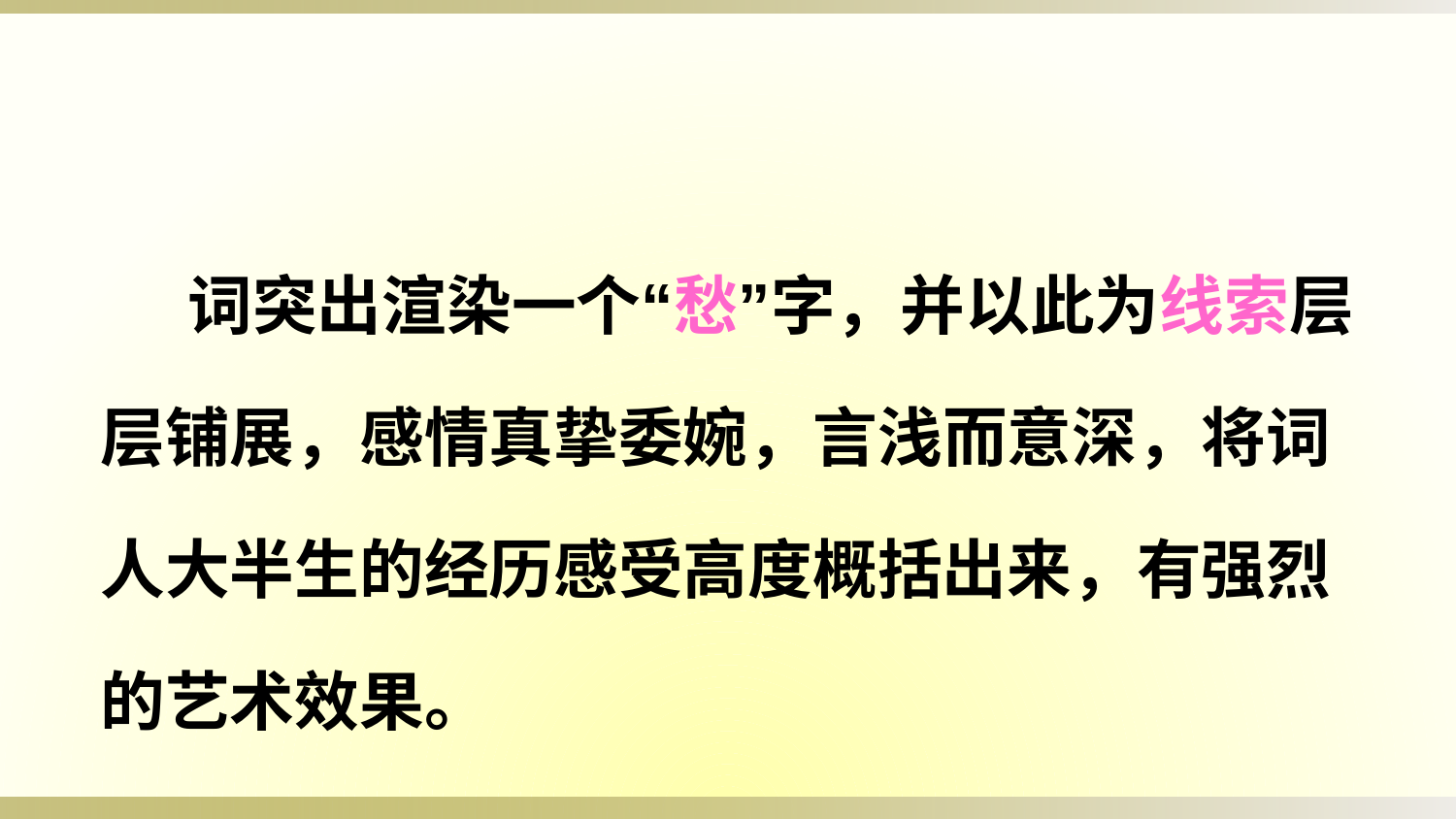

词突出渲染一个“愁”字，并以此为线索层层铺展，感情真挚委婉，言浅而意深，将词人大半生的经历感受高度概括出来，有强烈的艺术效果。